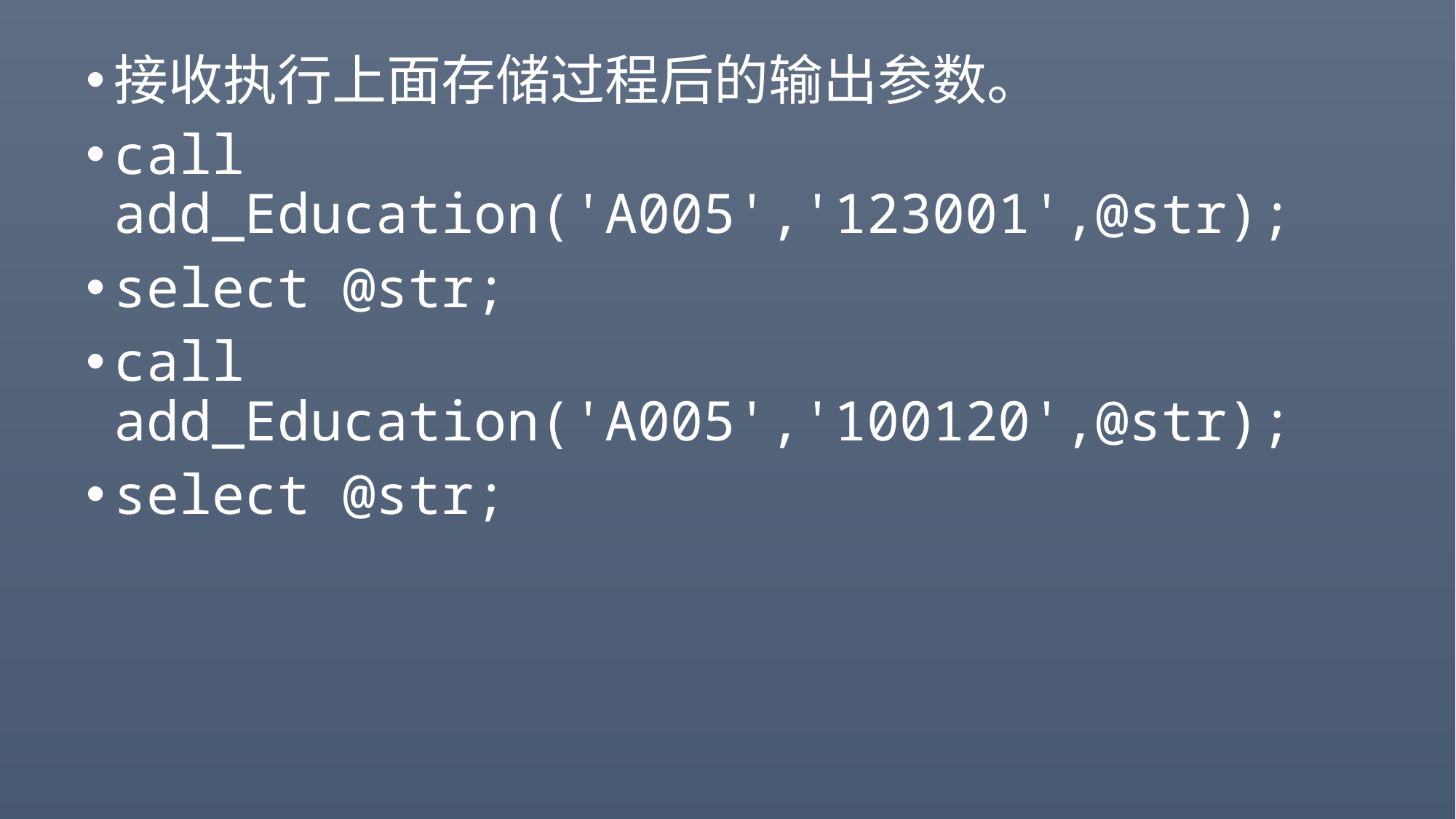

#
接收执行上面存储过程后的输出参数。
call add_Education('A005','123001',@str);
select @str;
call add_Education('A005','100120',@str);
select @str;